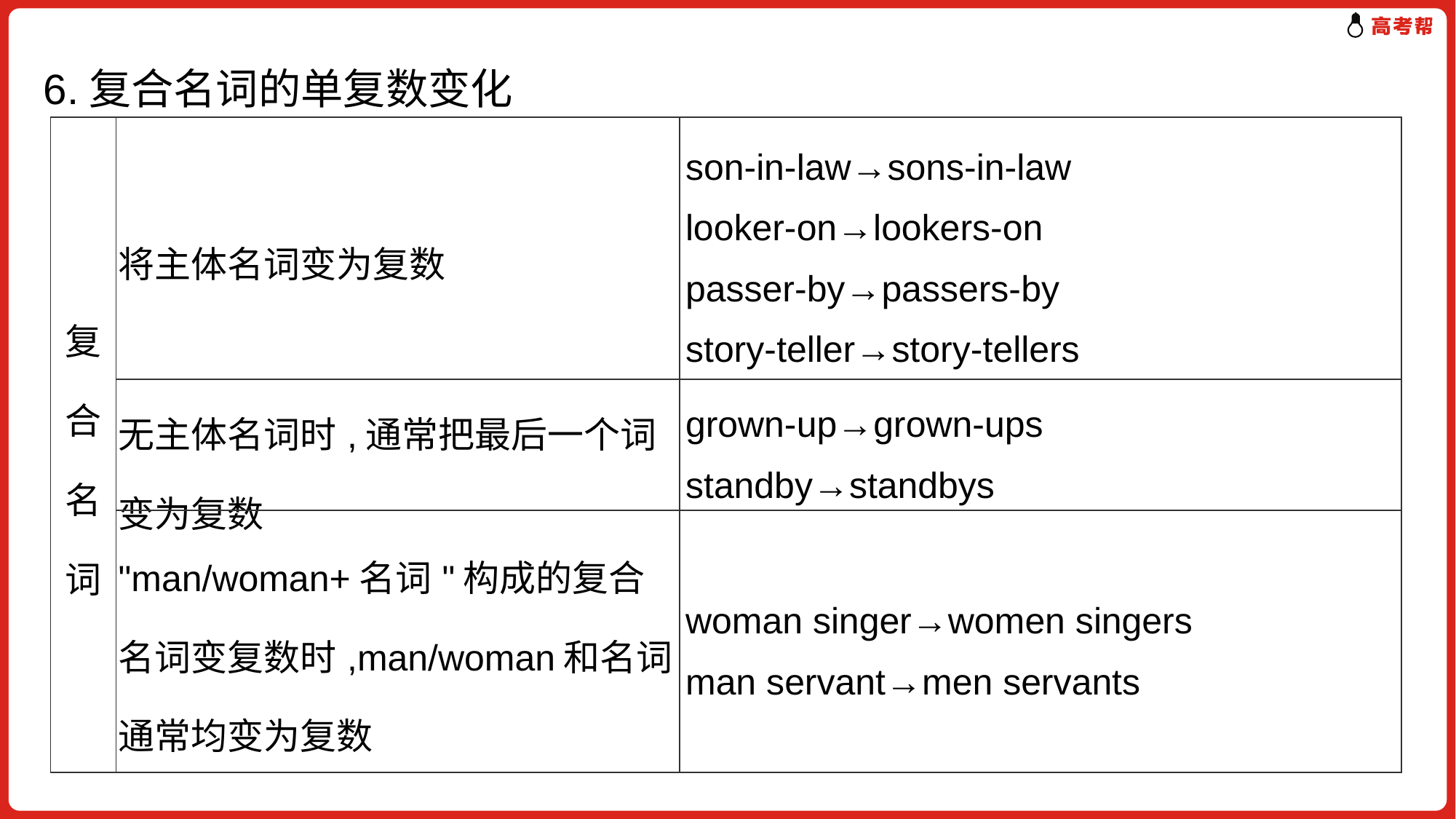

6.复合名词的单复数变化
| 复合名词 | 将主体名词变为复数 | son-in-law→sons-in-law looker-on→lookers-on passer-by→passers-by story-teller→story-tellers |
| --- | --- | --- |
|  | 无主体名词时,通常把最后一个词变为复数 | grown-up→grown-ups standby→standbys |
|  | "man/woman+名词"构成的复合名词变复数时,man/woman和名词通常均变为复数 | woman singer→women singers man servant→men servants |